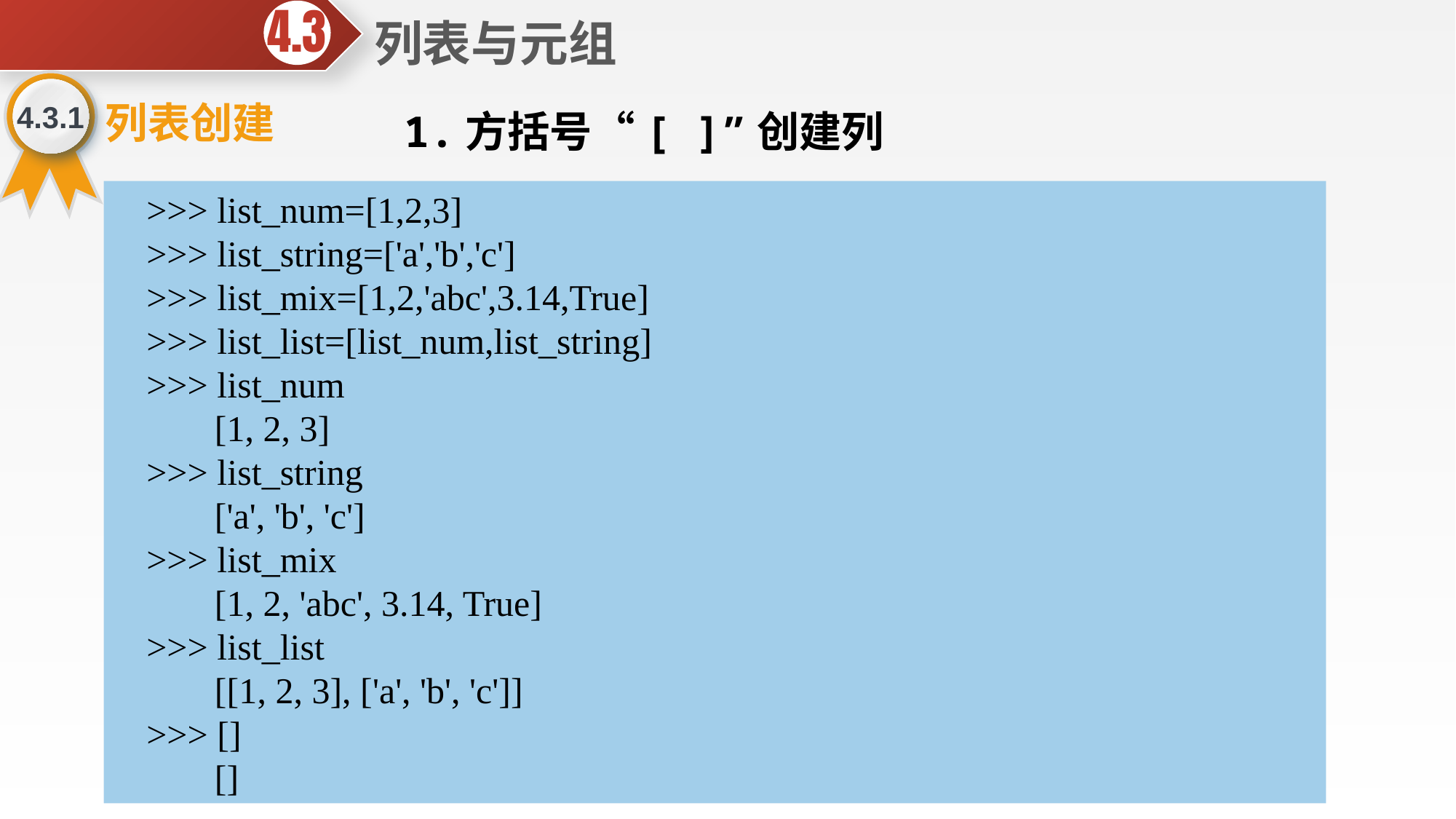

列表与元组

4.3
1.方括号“[ ]”创建列表

4.3.1

列表创建
>>> list_num=[1,2,3]
>>> list_string=['a','b','c']
>>> list_mix=[1,2,'abc',3.14,True]
>>> list_list=[list_num,list_string]
>>> list_num
    [1, 2, 3]
>>> list_string
    ['a', 'b', 'c']
>>> list_mix
    [1, 2, 'abc', 3.14, True]
>>> list_list
    [[1, 2, 3], ['a', 'b', 'c']]
>>> []
    []